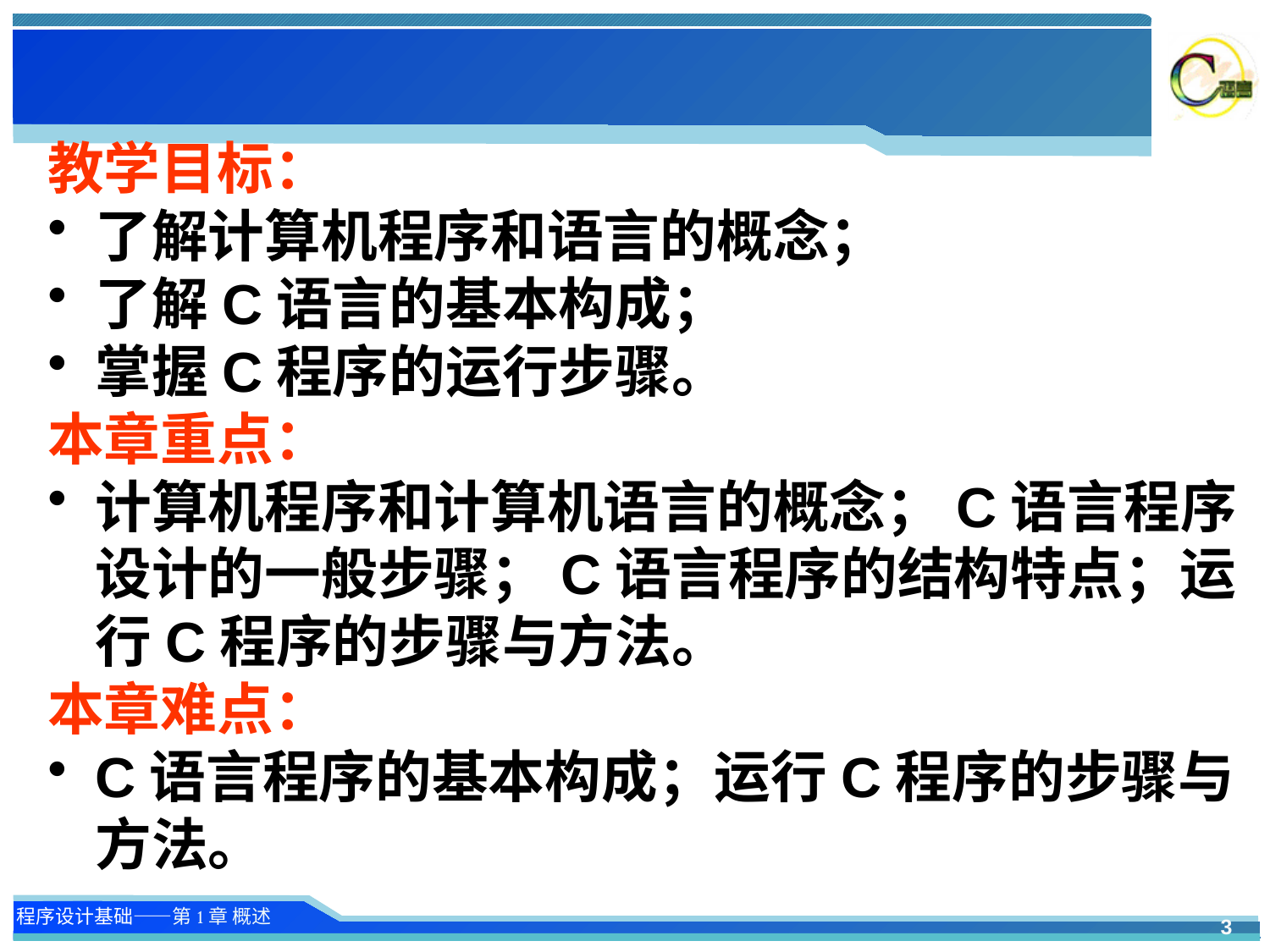

教学目标：
了解计算机程序和语言的概念；
了解C语言的基本构成；
掌握C程序的运行步骤。
本章重点：
计算机程序和计算机语言的概念；C语言程序设计的一般步骤；C语言程序的结构特点；运行C程序的步骤与方法。
本章难点：
C语言程序的基本构成；运行C程序的步骤与方法。
3